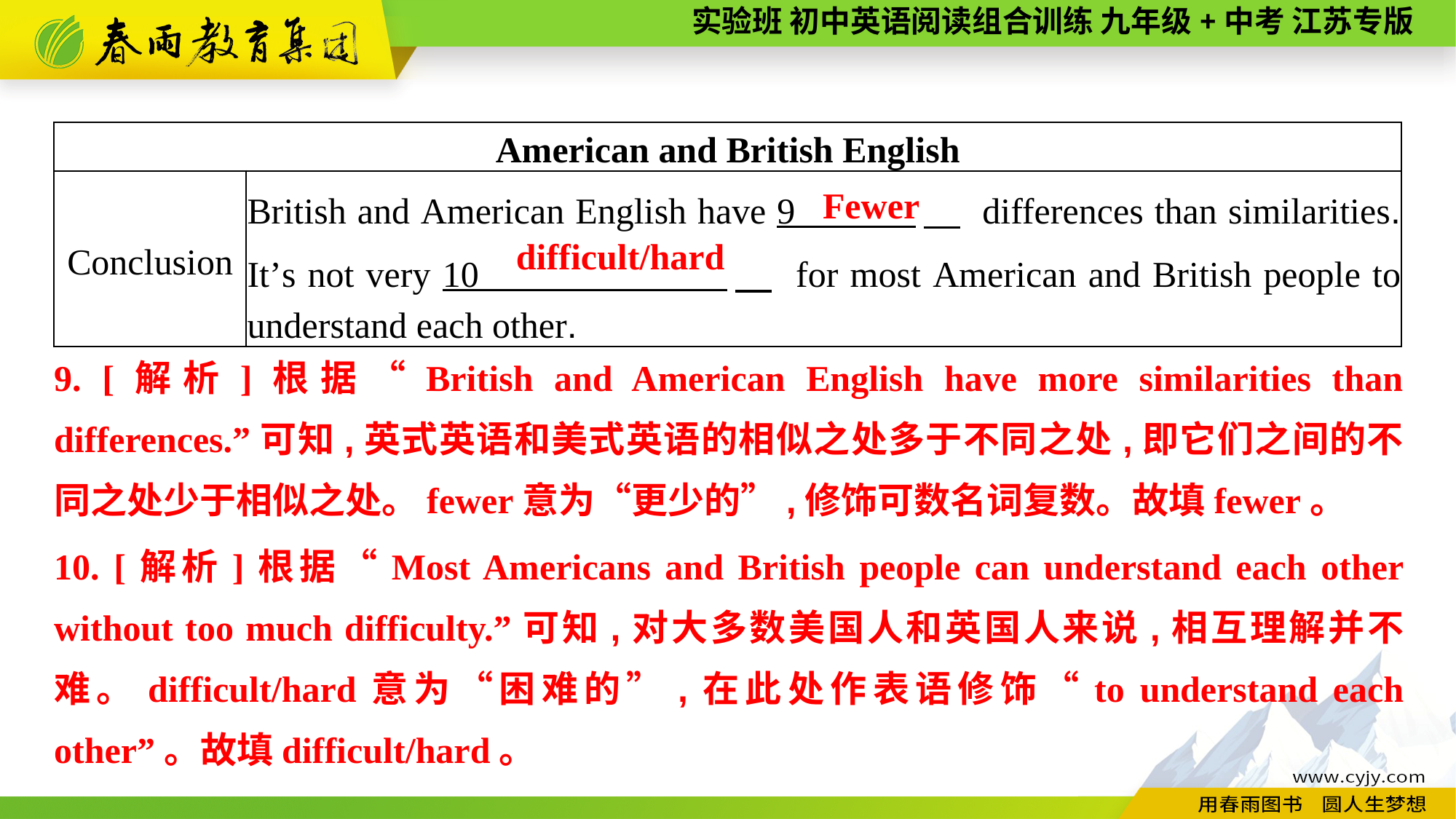

| American and British English |  |
| --- | --- |
| Conclusion | British and American English have 9 　 differences than similarities. It’s not very 10 　 for most American and British people to understand each other. |
Fewer
difficult/hard
9. [解析]根据“British and American English have more similarities than differences.”可知,英式英语和美式英语的相似之处多于不同之处,即它们之间的不同之处少于相似之处。fewer意为“更少的”,修饰可数名词复数。故填fewer。
10. [解析]根据“Most Americans and British people can understand each other without too much difficulty.”可知,对大多数美国人和英国人来说,相互理解并不难。difficult/hard意为“困难的”,在此处作表语修饰“to understand each other”。故填difficult/hard。